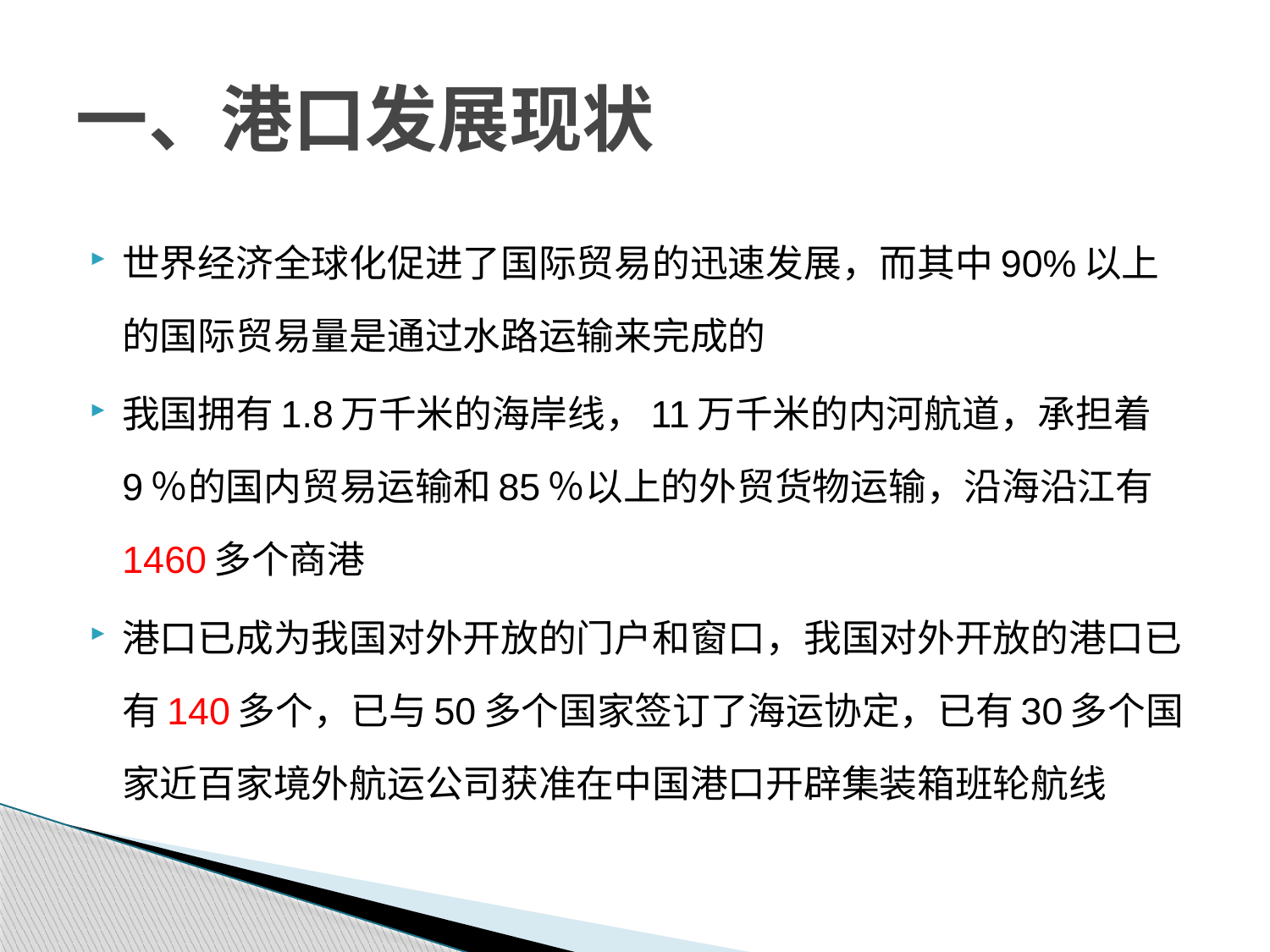

# 一、港口发展现状
世界经济全球化促进了国际贸易的迅速发展，而其中90%以上的国际贸易量是通过水路运输来完成的
我国拥有1.8万千米的海岸线，11万千米的内河航道，承担着9％的国内贸易运输和85％以上的外贸货物运输，沿海沿江有1460多个商港
港口已成为我国对外开放的门户和窗口，我国对外开放的港口已有140多个，已与50多个国家签订了海运协定，已有30多个国家近百家境外航运公司获准在中国港口开辟集装箱班轮航线